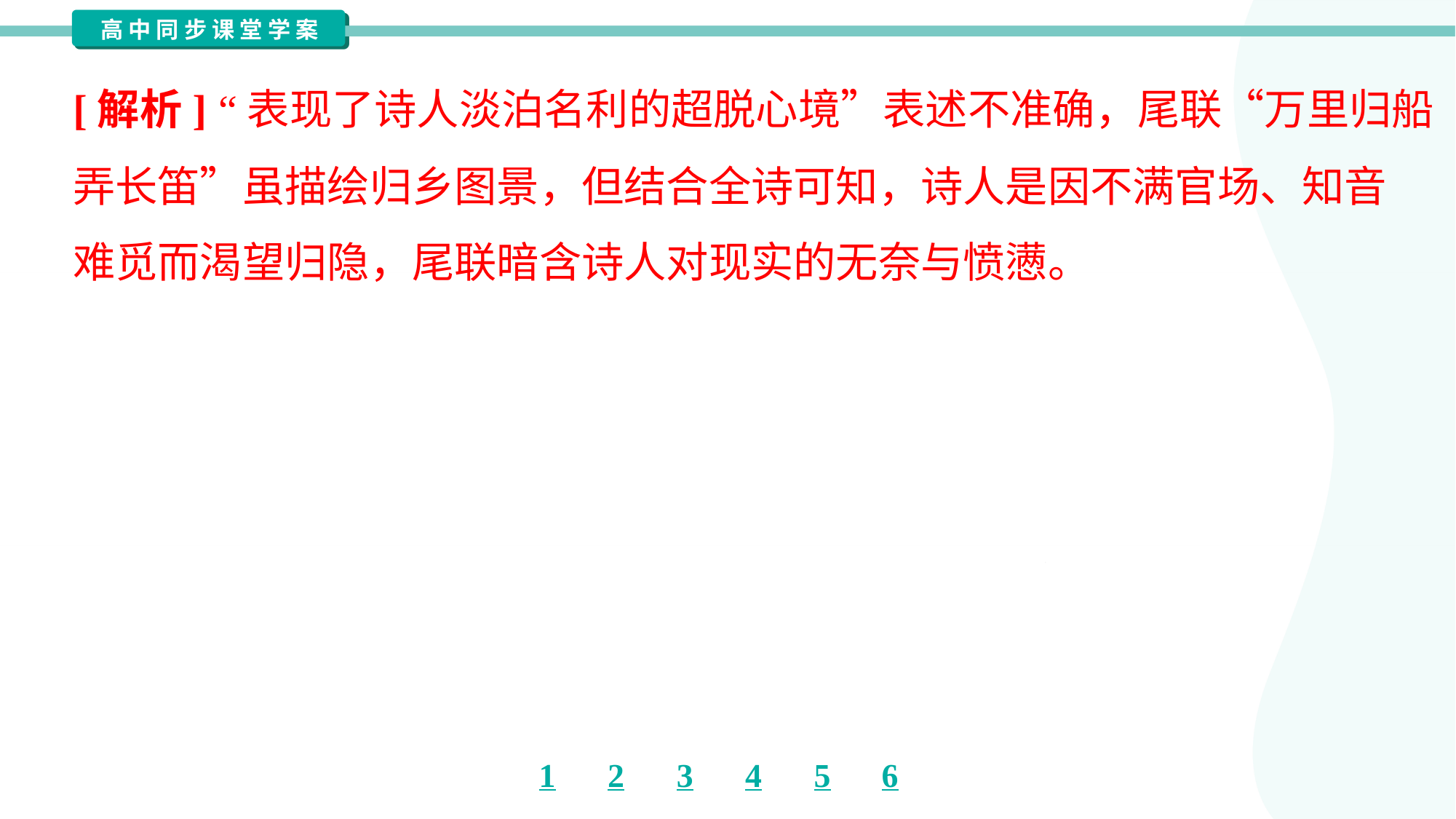

[解析] “表现了诗人淡泊名利的超脱心境”表述不准确，尾联“万里归船
弄长笛”虽描绘归乡图景，但结合全诗可知，诗人是因不满官场、知音
难觅而渴望归隐，尾联暗含诗人对现实的无奈与愤懑。